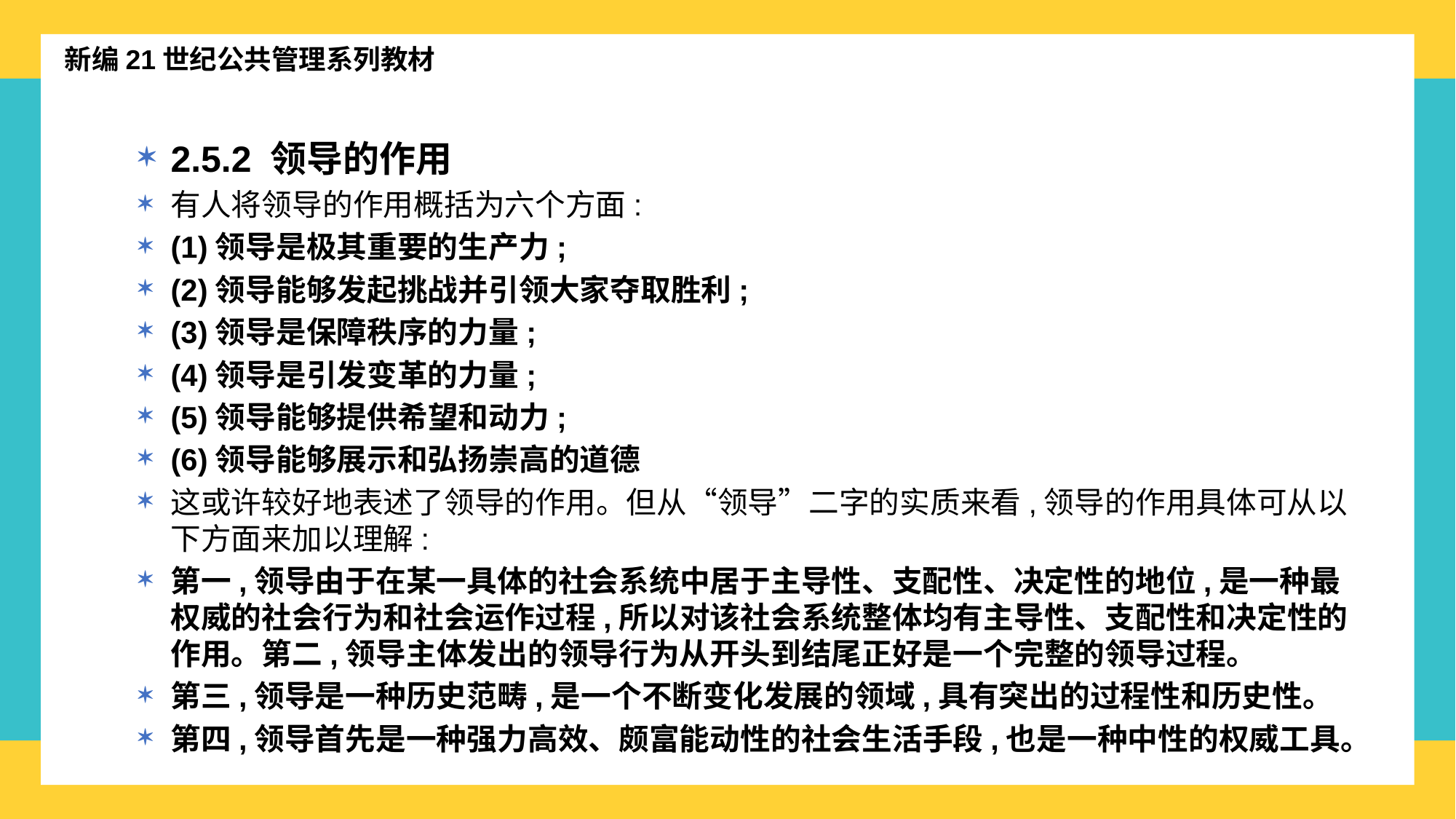

新编21世纪公共管理系列教材
2.5.2 领导的作用
有人将领导的作用概括为六个方面:
(1)领导是极其重要的生产力;
(2)领导能够发起挑战并引领大家夺取胜利;
(3)领导是保障秩序的力量;
(4)领导是引发变革的力量;
(5)领导能够提供希望和动力;
(6)领导能够展示和弘扬崇高的道德
这或许较好地表述了领导的作用。但从“领导”二字的实质来看,领导的作用具体可从以下方面来加以理解:
第一,领导由于在某一具体的社会系统中居于主导性、支配性、决定性的地位,是一种最权威的社会行为和社会运作过程,所以对该社会系统整体均有主导性、支配性和决定性的作用。第二,领导主体发出的领导行为从开头到结尾正好是一个完整的领导过程。
第三,领导是一种历史范畴,是一个不断变化发展的领域,具有突出的过程性和历史性。
第四,领导首先是一种强力高效、颇富能动性的社会生活手段,也是一种中性的权威工具。